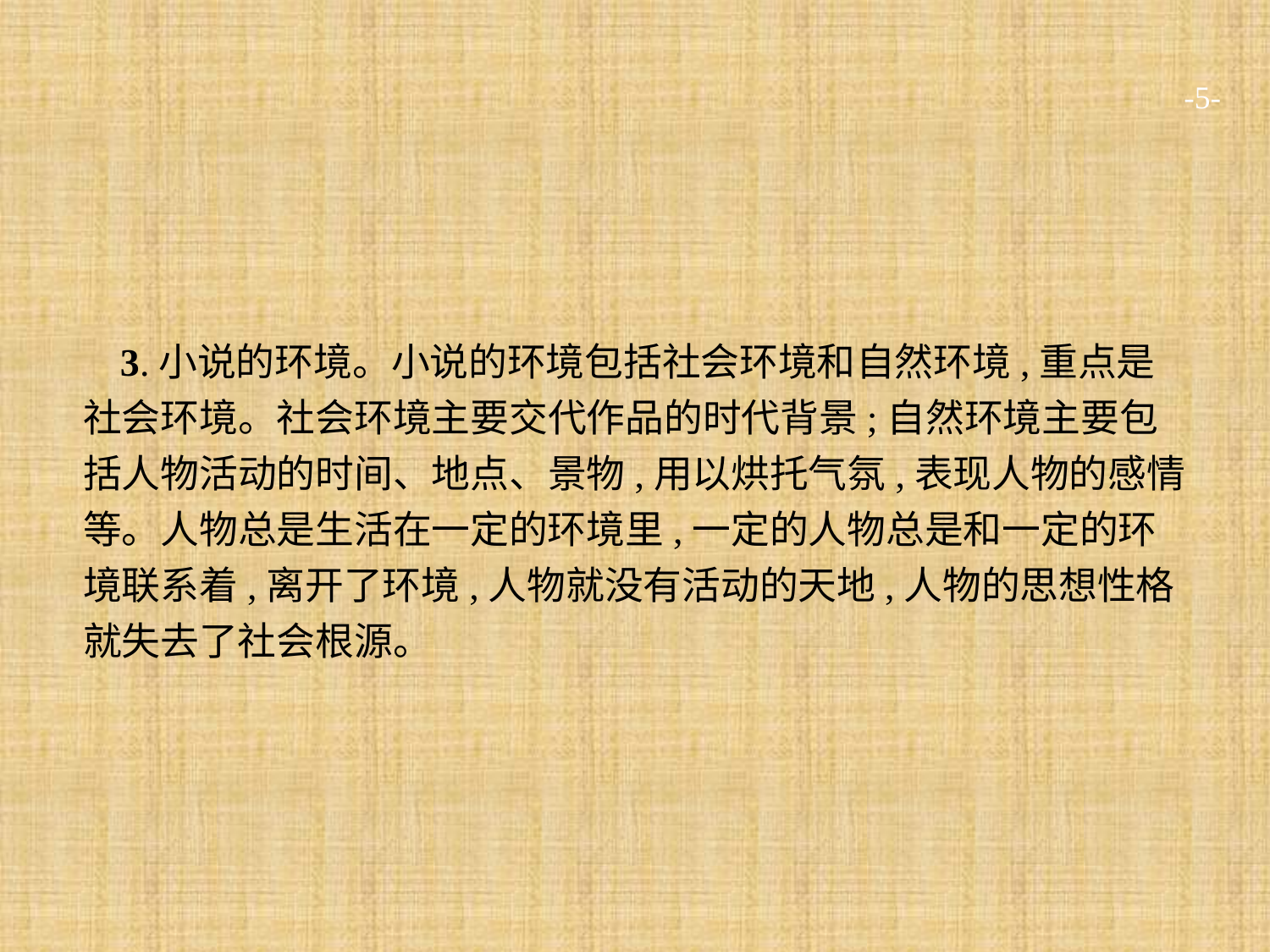

-5-
3.小说的环境。小说的环境包括社会环境和自然环境,重点是社会环境。社会环境主要交代作品的时代背景;自然环境主要包括人物活动的时间、地点、景物,用以烘托气氛,表现人物的感情等。人物总是生活在一定的环境里,一定的人物总是和一定的环境联系着,离开了环境,人物就没有活动的天地,人物的思想性格就失去了社会根源。